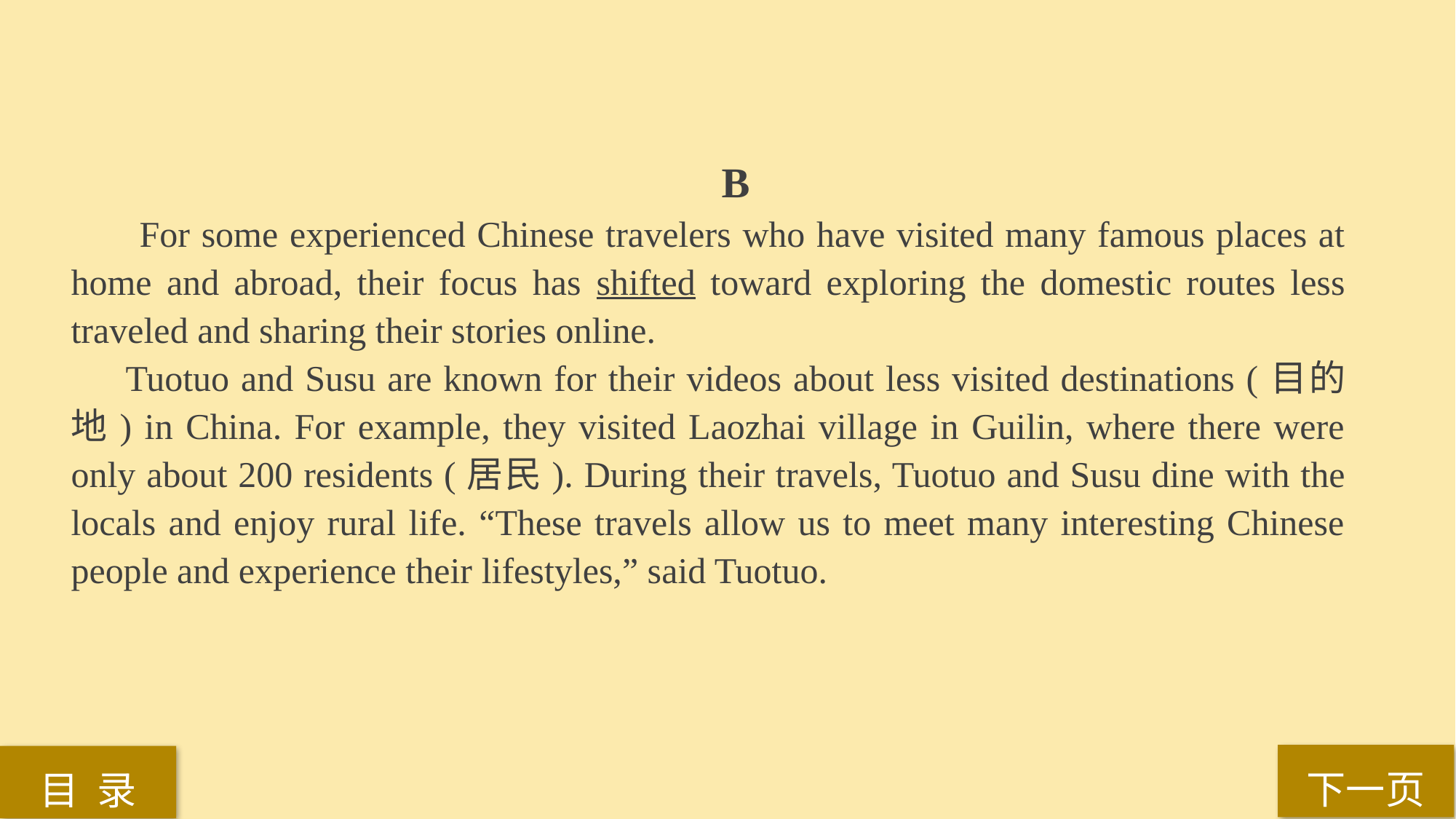

B
      For some experienced Chinese travelers who have visited many famous places at home and abroad, their focus has shifted toward exploring the domestic routes less traveled and sharing their stories online.
Tuotuo and Susu are known for their videos about less visited destinations (目的地) in China. For example, they visited Laozhai village in Guilin, where there were only about 200 residents (居民). During their travels, Tuotuo and Susu dine with the locals and enjoy rural life. “These travels allow us to meet many interesting Chinese people and experience their lifestyles,” said Tuotuo.